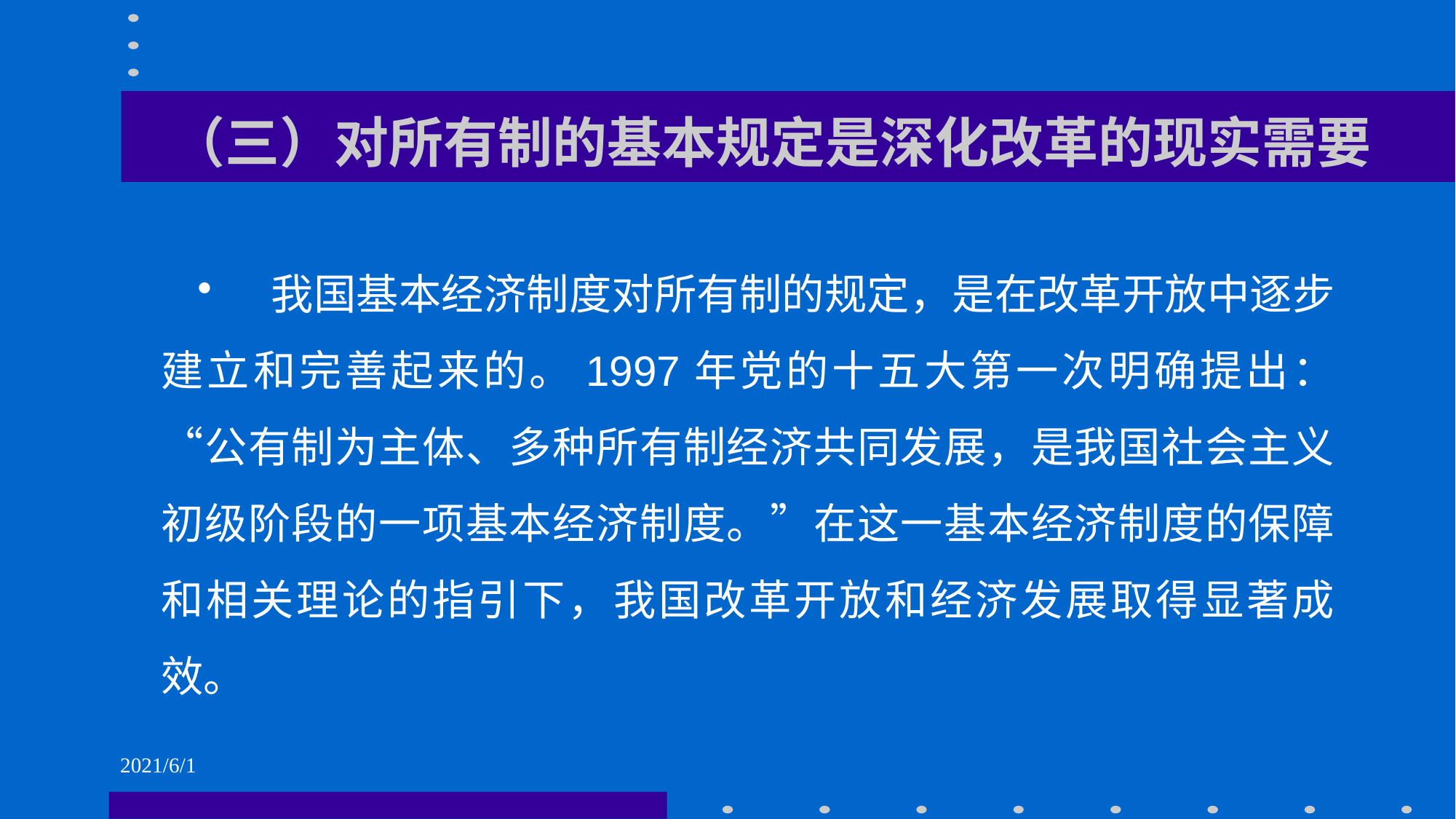

# （三）对所有制的基本规定是深化改革的现实需要
     我国基本经济制度对所有制的规定，是在改革开放中逐步建立和完善起来的。1997年党的十五大第一次明确提出：“公有制为主体、多种所有制经济共同发展，是我国社会主义初级阶段的一项基本经济制度。”在这一基本经济制度的保障和相关理论的指引下，我国改革开放和经济发展取得显著成效。

2021/6/1